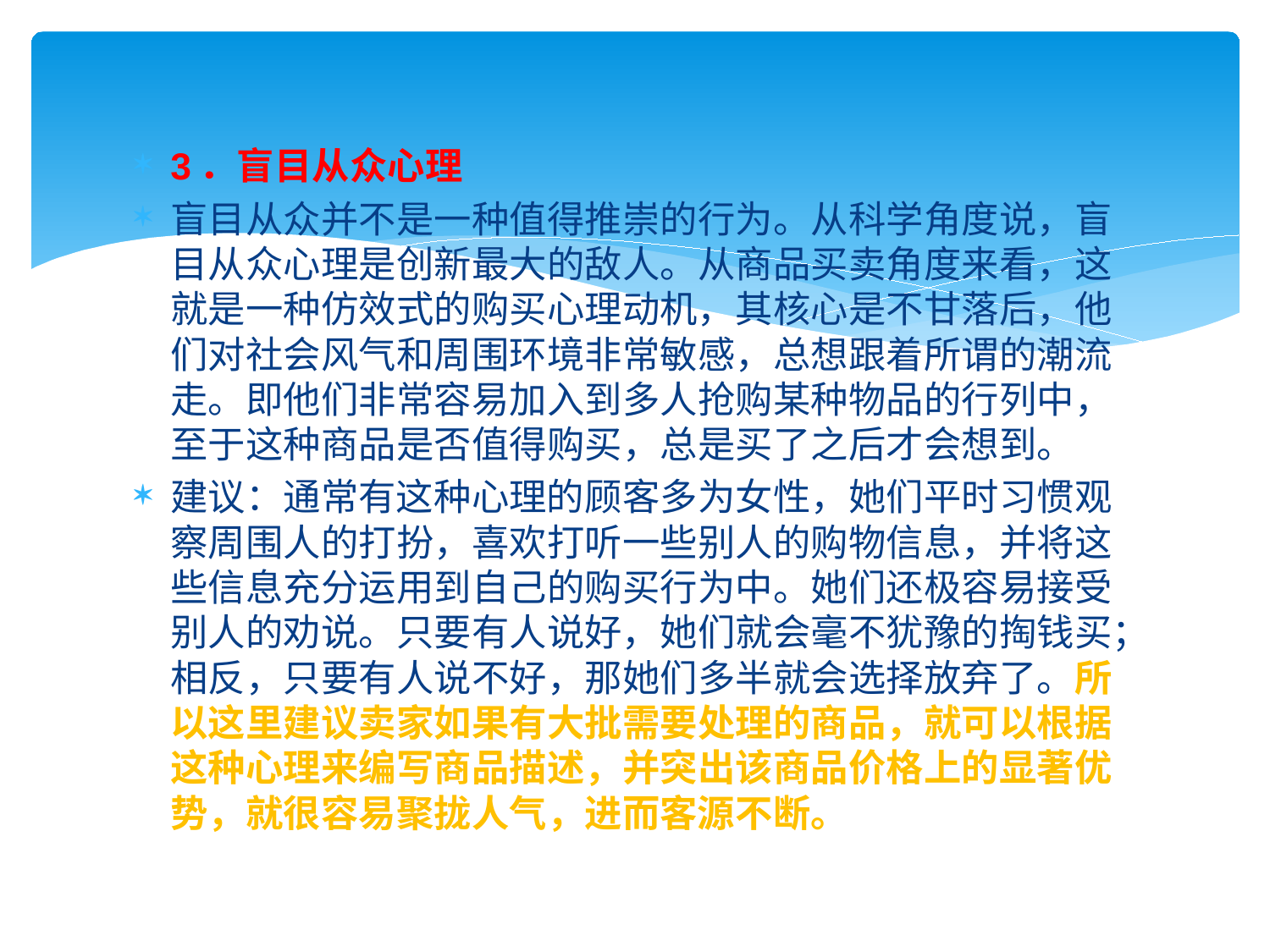

3．盲目从众心理
盲目从众并不是一种值得推崇的行为。从科学角度说，盲目从众心理是创新最大的敌人。从商品买卖角度来看，这就是一种仿效式的购买心理动机，其核心是不甘落后，他们对社会风气和周围环境非常敏感，总想跟着所谓的潮流走。即他们非常容易加入到多人抢购某种物品的行列中，至于这种商品是否值得购买，总是买了之后才会想到。
建议：通常有这种心理的顾客多为女性，她们平时习惯观察周围人的打扮，喜欢打听一些别人的购物信息，并将这些信息充分运用到自己的购买行为中。她们还极容易接受别人的劝说。只要有人说好，她们就会毫不犹豫的掏钱买；相反，只要有人说不好，那她们多半就会选择放弃了。所以这里建议卖家如果有大批需要处理的商品，就可以根据这种心理来编写商品描述，并突出该商品价格上的显著优势，就很容易聚拢人气，进而客源不断。